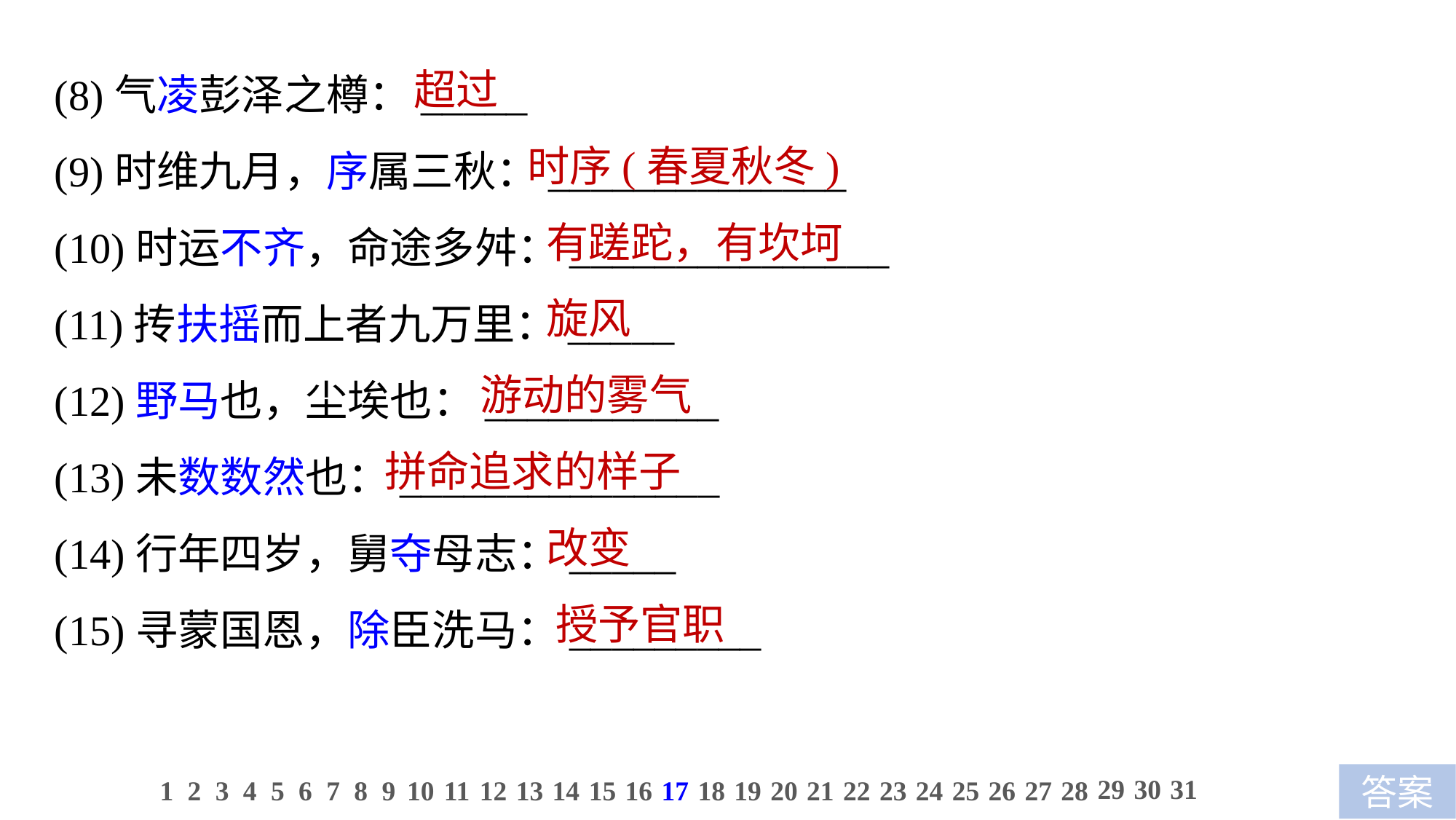

超过
              时序(春夏秋冬)
                有蹉跎，有坎坷
                旋风
         游动的雾气
拼命追求的样子
                改变
                 授予官职
(8)气凌彭泽之樽：_____
(9)时维九月，序属三秋：______________
(10)时运不齐，命途多舛：_______________
(11)抟扶摇而上者九万里：_____
(12)野马也，尘埃也：___________
(13)未数数然也：_______________
(14)行年四岁，舅夺母志：_____
(15)寻蒙国恩，除臣洗马：_________
29
30
31
1
2
3
4
5
6
7
8
9
10
11
12
13
14
15
16
17
18
19
20
21
22
23
24
25
26
27
28
答案